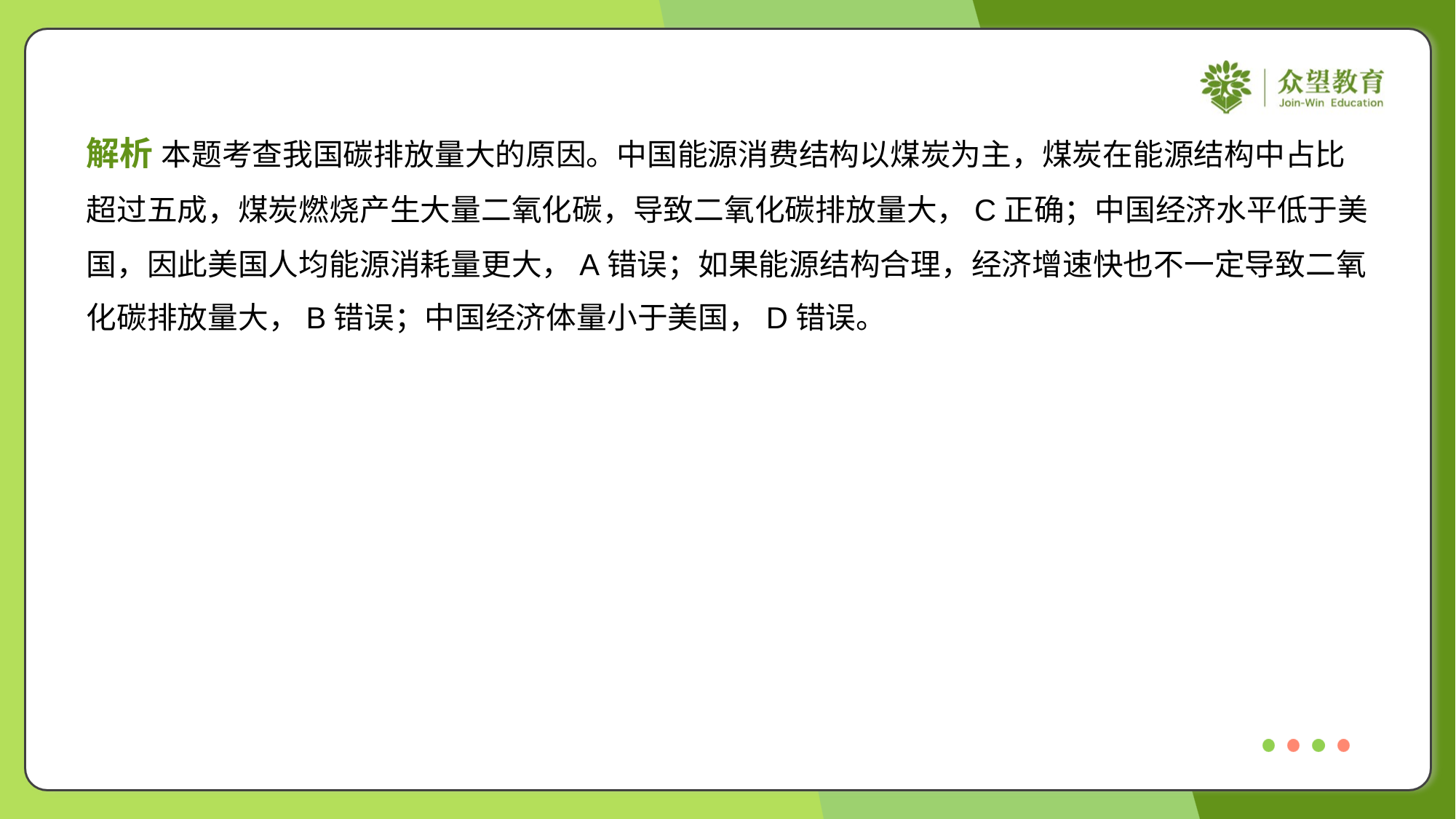

解析 本题考查我国碳排放量大的原因。中国能源消费结构以煤炭为主，煤炭在能源结构中占比
超过五成，煤炭燃烧产生大量二氧化碳，导致二氧化碳排放量大，C正确；中国经济水平低于美
国，因此美国人均能源消耗量更大，A错误；如果能源结构合理，经济增速快也不一定导致二氧
化碳排放量大，B错误；中国经济体量小于美国，D错误。